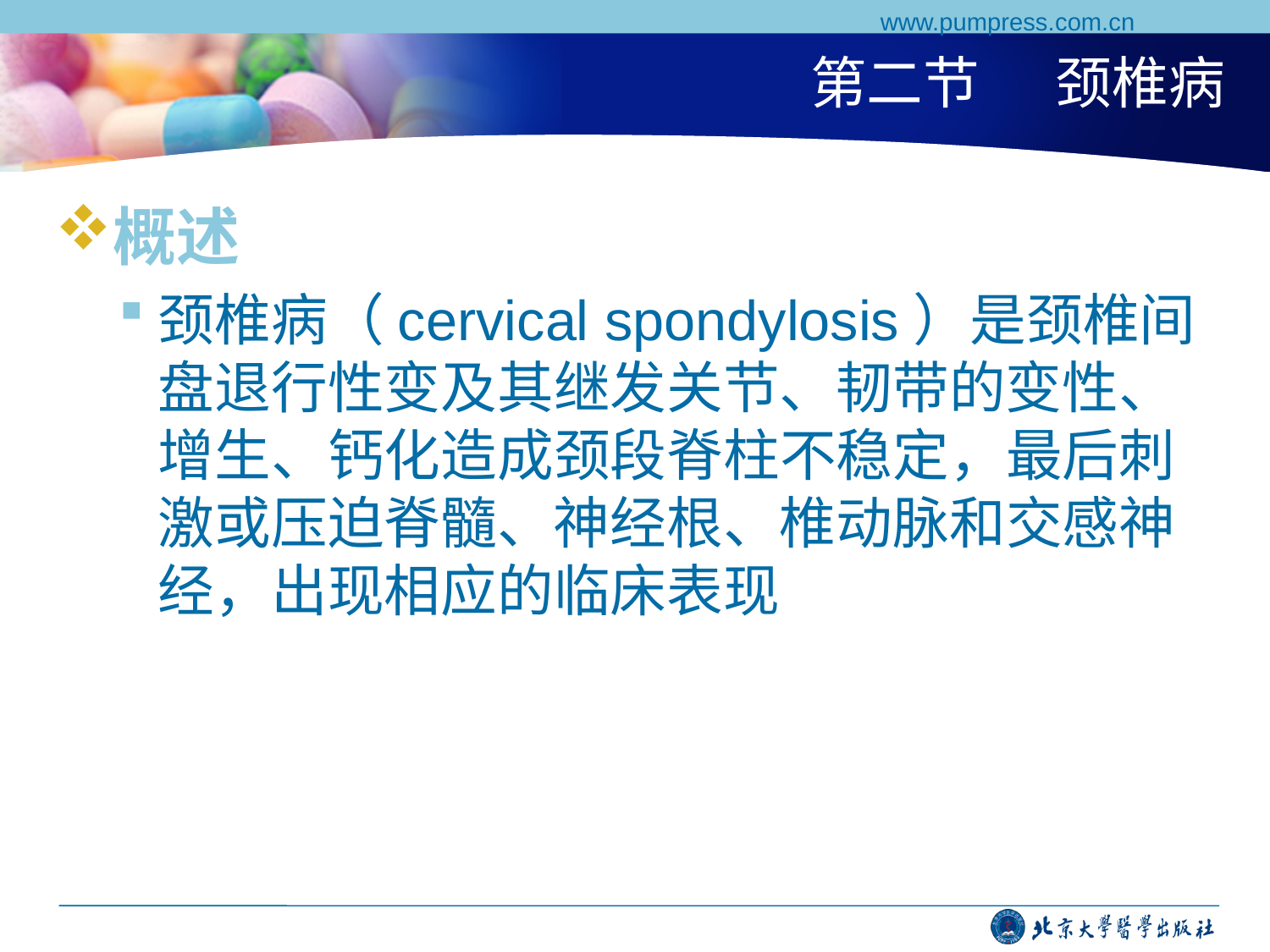

www.pumpress.com.cn
# 第二节      颈椎病
概述
颈椎病（cervical spondylosis）是颈椎间盘退行性变及其继发关节、韧带的变性、增生、钙化造成颈段脊柱不稳定，最后刺激或压迫脊髓、神经根、椎动脉和交感神经，出现相应的临床表现